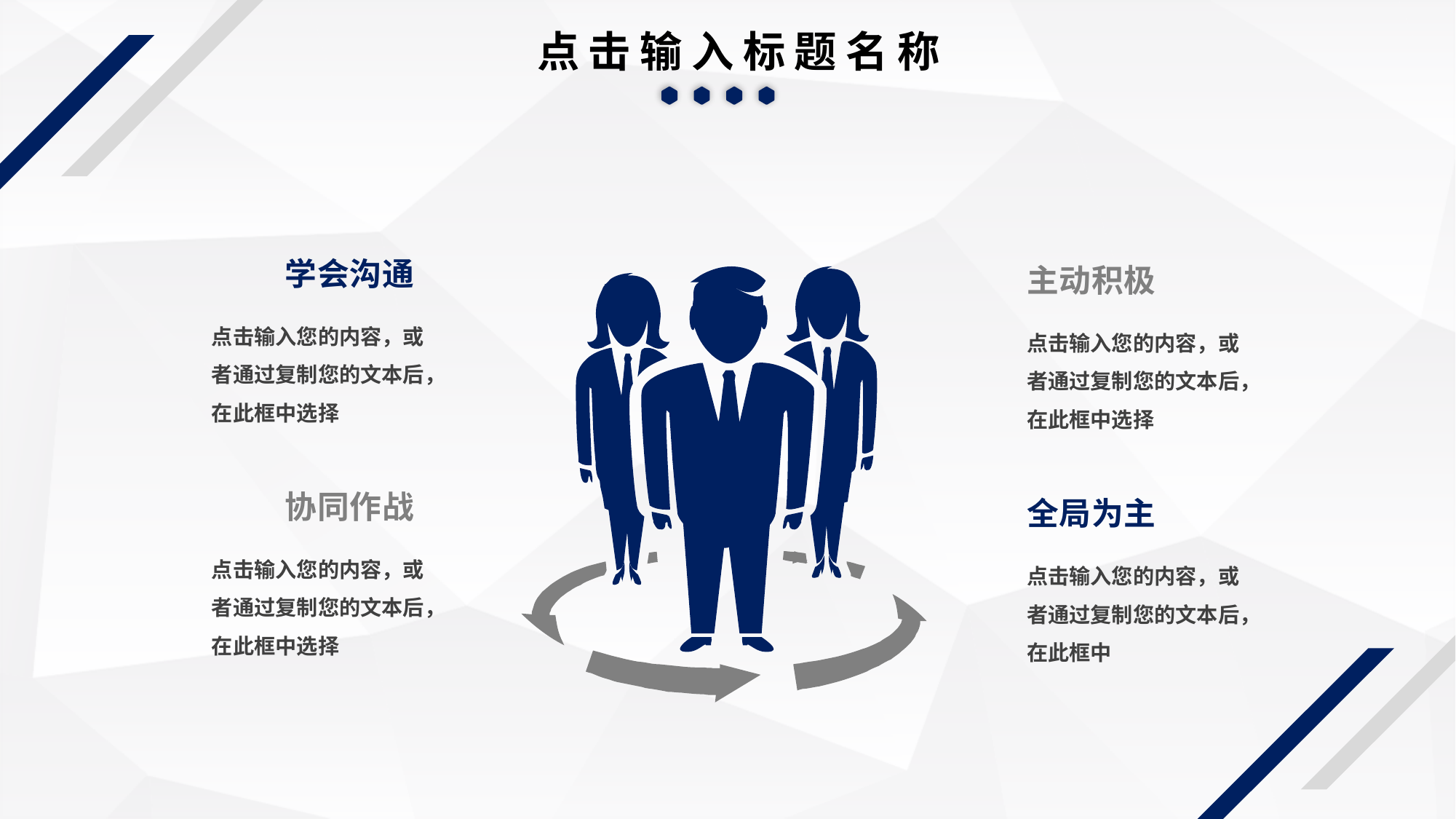

点击输入标题名称

学会沟通

主动积极
点击输入您的内容，或者通过复制您的文本后，在此框中选择
点击输入您的内容，或者通过复制您的文本后，在此框中选择
协同作战
全局为主
点击输入您的内容，或者通过复制您的文本后，在此框中选择
点击输入您的内容，或者通过复制您的文本后，在此框中